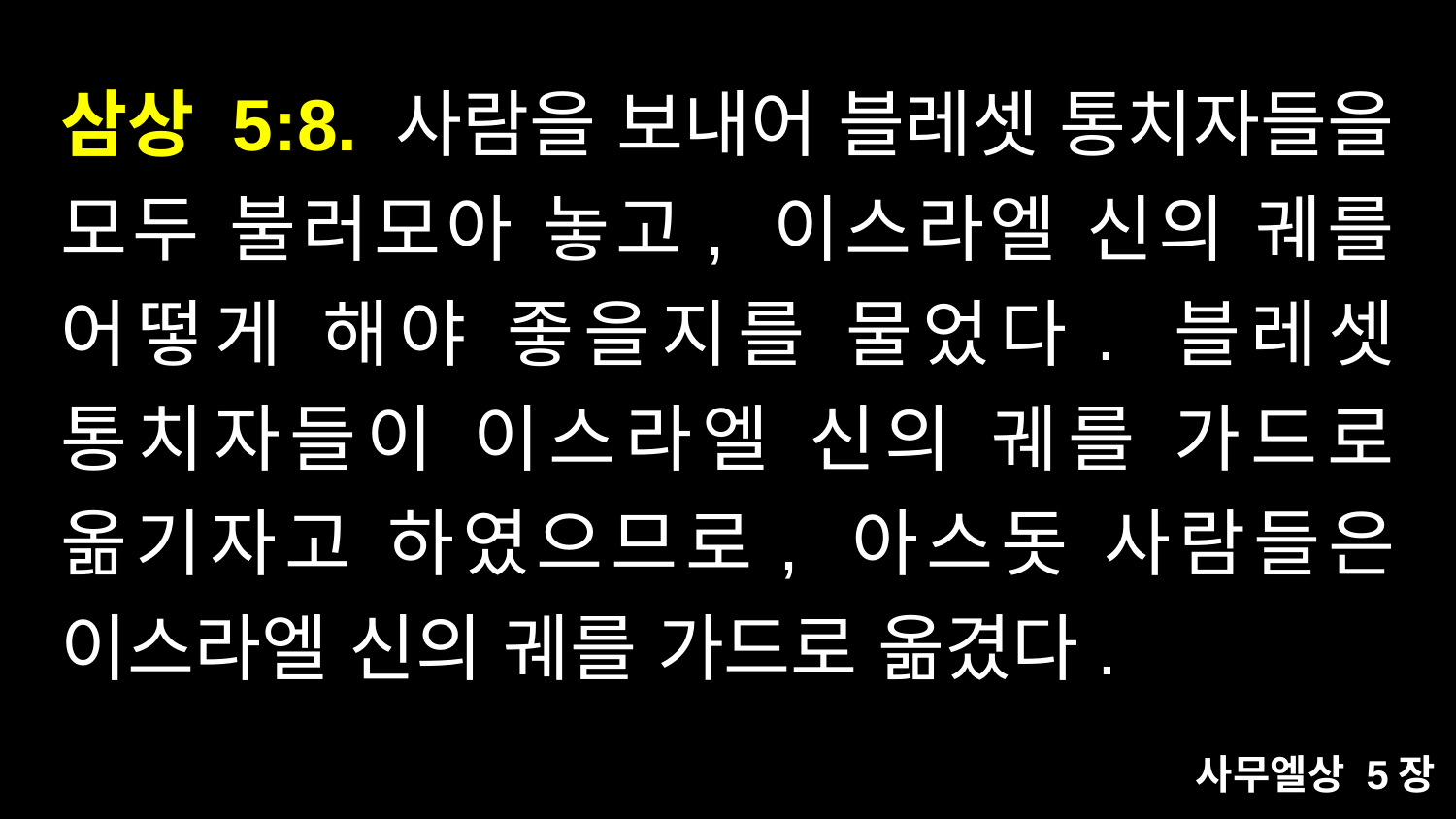

# 삼상 5:8. 사람을 보내어 블레셋 통치자들을 모두 불러모아 놓고, 이스라엘 신의 궤를 어떻게 해야 좋을지를 물었다. 블레셋 통치자들이 이스라엘 신의 궤를 가드로 옮기자고 하였으므로, 아스돗 사람들은 이스라엘 신의 궤를 가드로 옮겼다.
사무엘상 5장